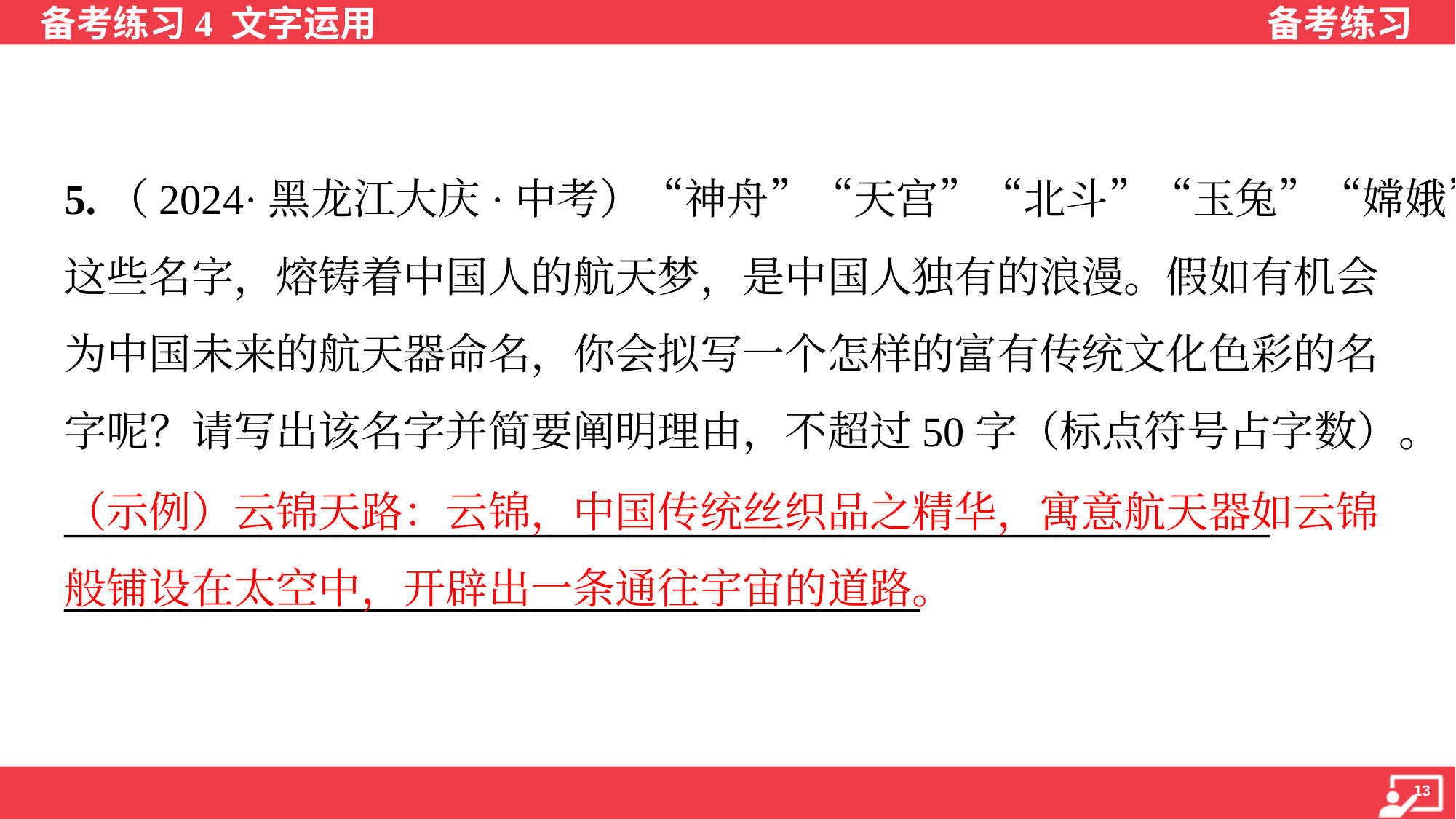

5.（2024·黑龙江大庆·中考）“神舟”“天宫”“北斗”“玉兔”“嫦娥”“天问”……
这些名字，熔铸着中国人的航天梦，是中国人独有的浪漫。假如有机会
为中国未来的航天器命名，你会拟写一个怎样的富有传统文化色彩的名
字呢？请写出该名字并简要阐明理由，不超过50字（标点符号占字数）。
（示例）云锦天路：云锦，中国传统丝织品之精华，寓意航天器如云锦般铺设在太空中，开辟出一条通往宇宙的道路。
______________________________________________________________
____________________________________________